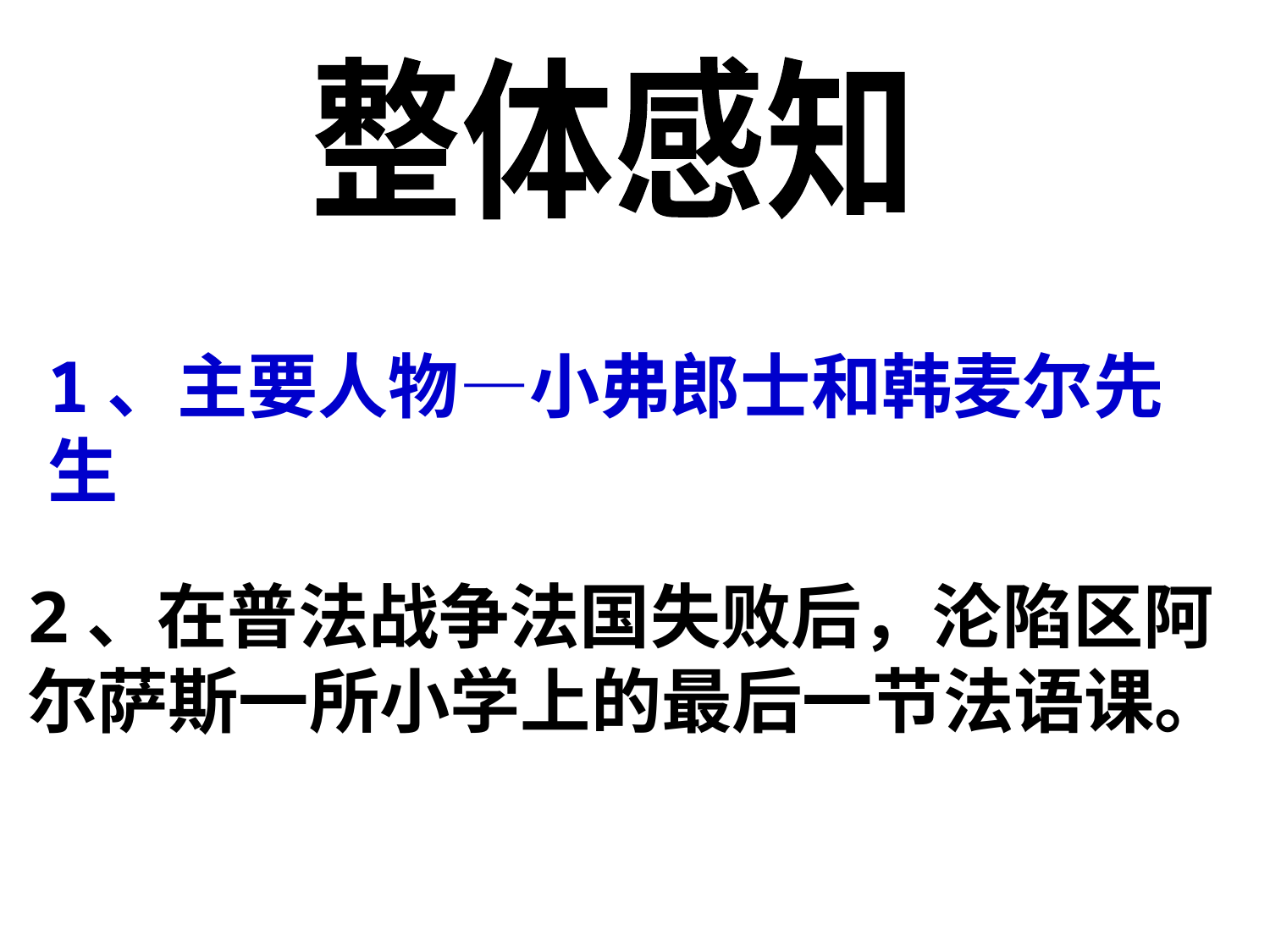

整体感知
1、主要人物—小弗郎士和韩麦尔先生
2、在普法战争法国失败后，沦陷区阿尔萨斯一所小学上的最后一节法语课。